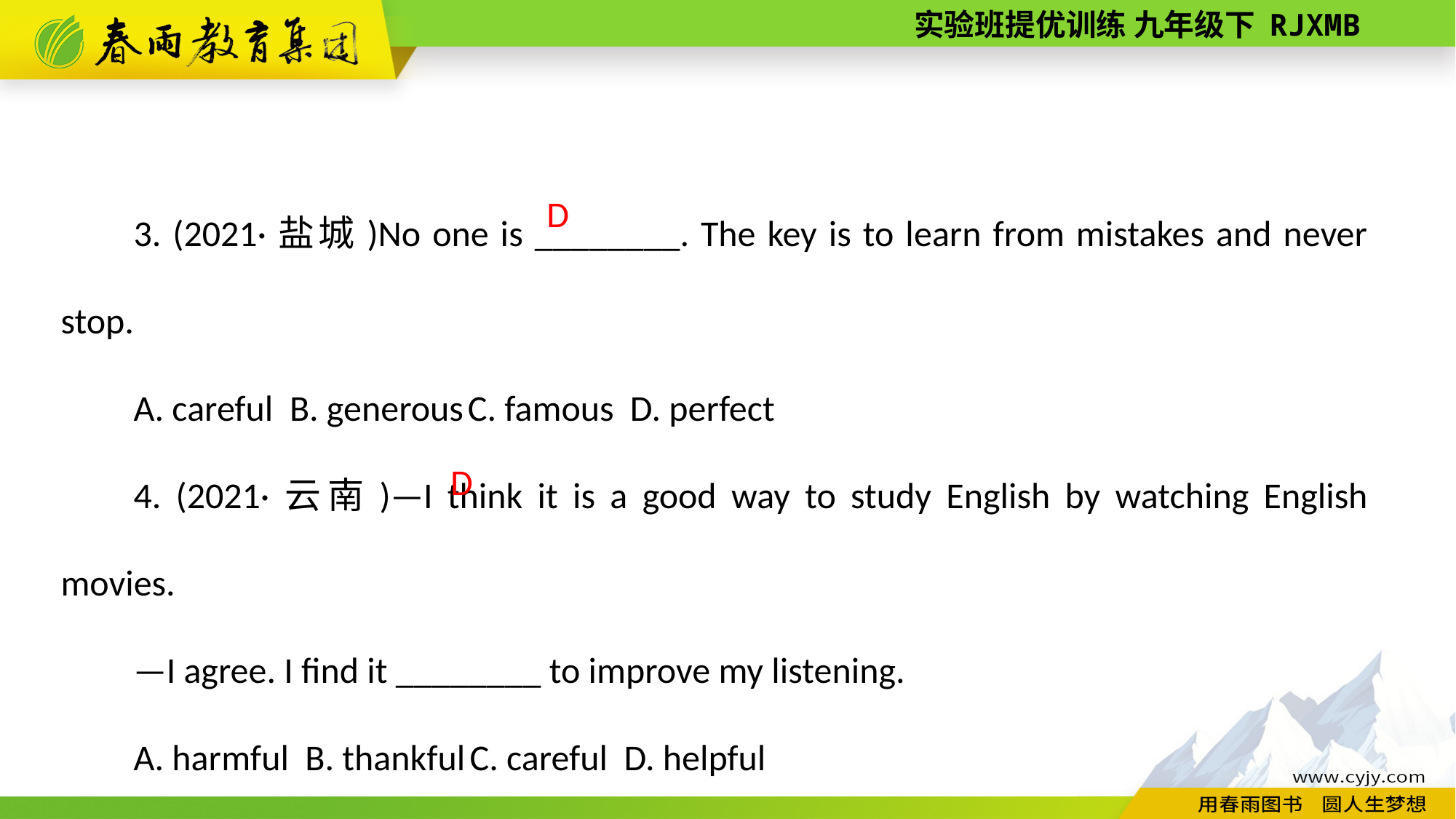

3. (2021·盐城)No one is ________. The key is to learn from mistakes and never stop.
A. careful  B. generous C. famous  D. perfect
4. (2021·云南)—I think it is a good way to study English by watching English movies.
—I agree. I find it ________ to improve my listening.
A. harmful  B. thankful C. careful  D. helpful
D
D